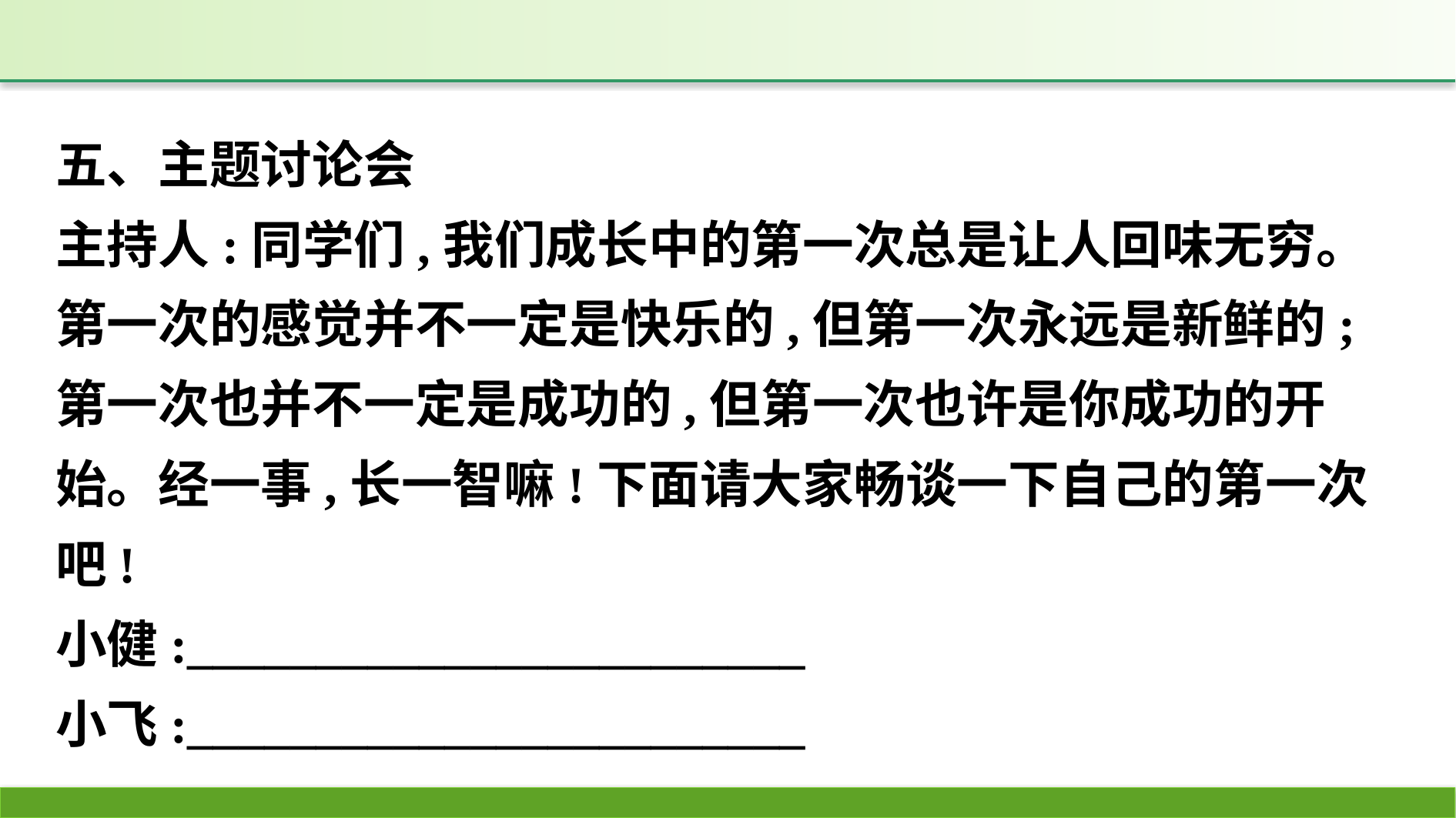

五、主题讨论会
主持人:同学们,我们成长中的第一次总是让人回味无穷。第一次的感觉并不一定是快乐的,但第一次永远是新鲜的;第一次也并不一定是成功的,但第一次也许是你成功的开始。经一事,长一智嘛!下面请大家畅谈一下自己的第一次吧!
小健:________________________
小飞:________________________